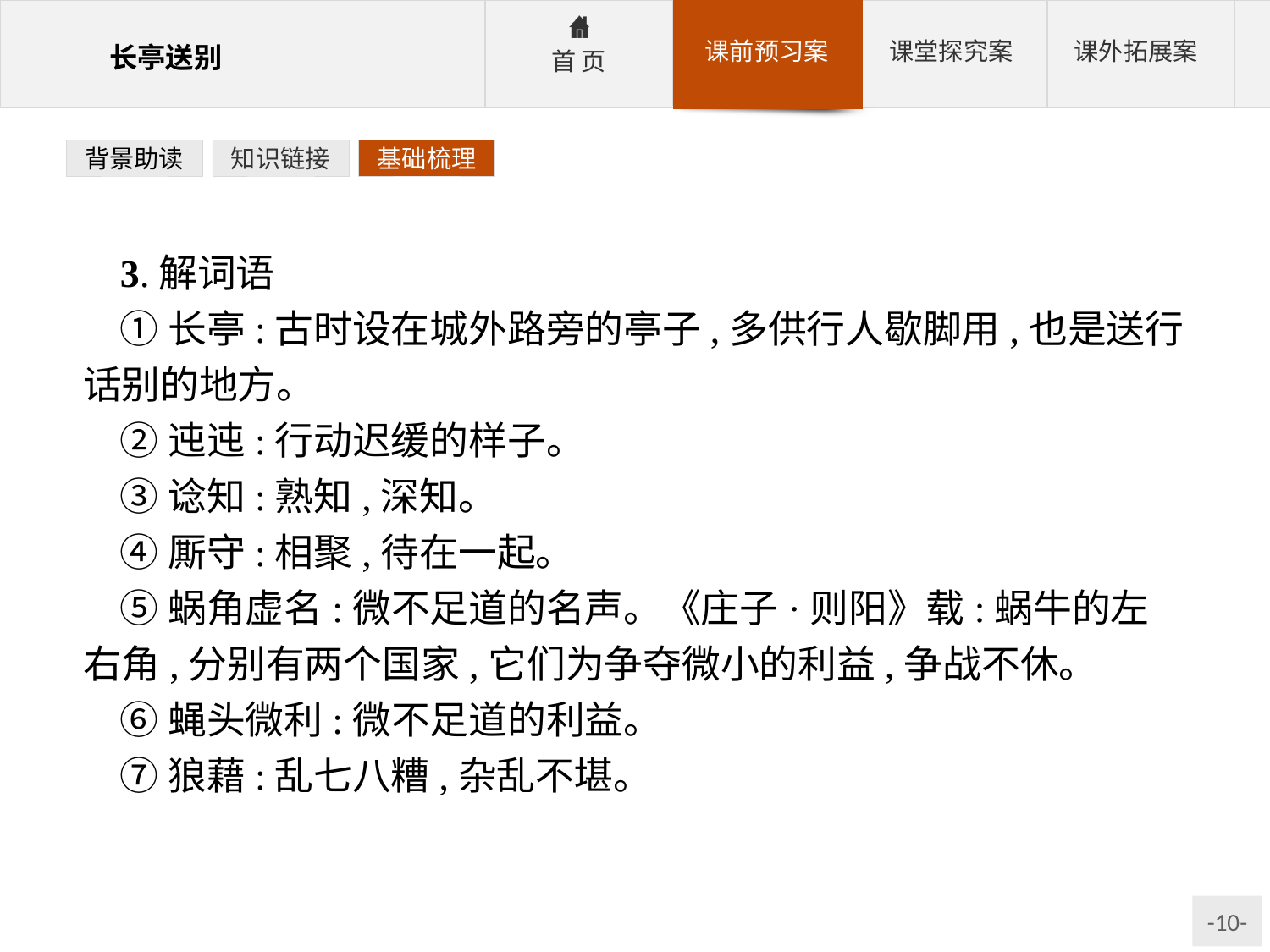

背景助读
知识链接
基础梳理
3.解词语
①长亭:古时设在城外路旁的亭子,多供行人歇脚用,也是送行话别的地方。
②迍迍:行动迟缓的样子。
③谂知:熟知,深知。
④厮守:相聚,待在一起。
⑤蜗角虚名:微不足道的名声。《庄子·则阳》载:蜗牛的左右角,分别有两个国家,它们为争夺微小的利益,争战不休。
⑥蝇头微利:微不足道的利益。
⑦狼藉:乱七八糟,杂乱不堪。